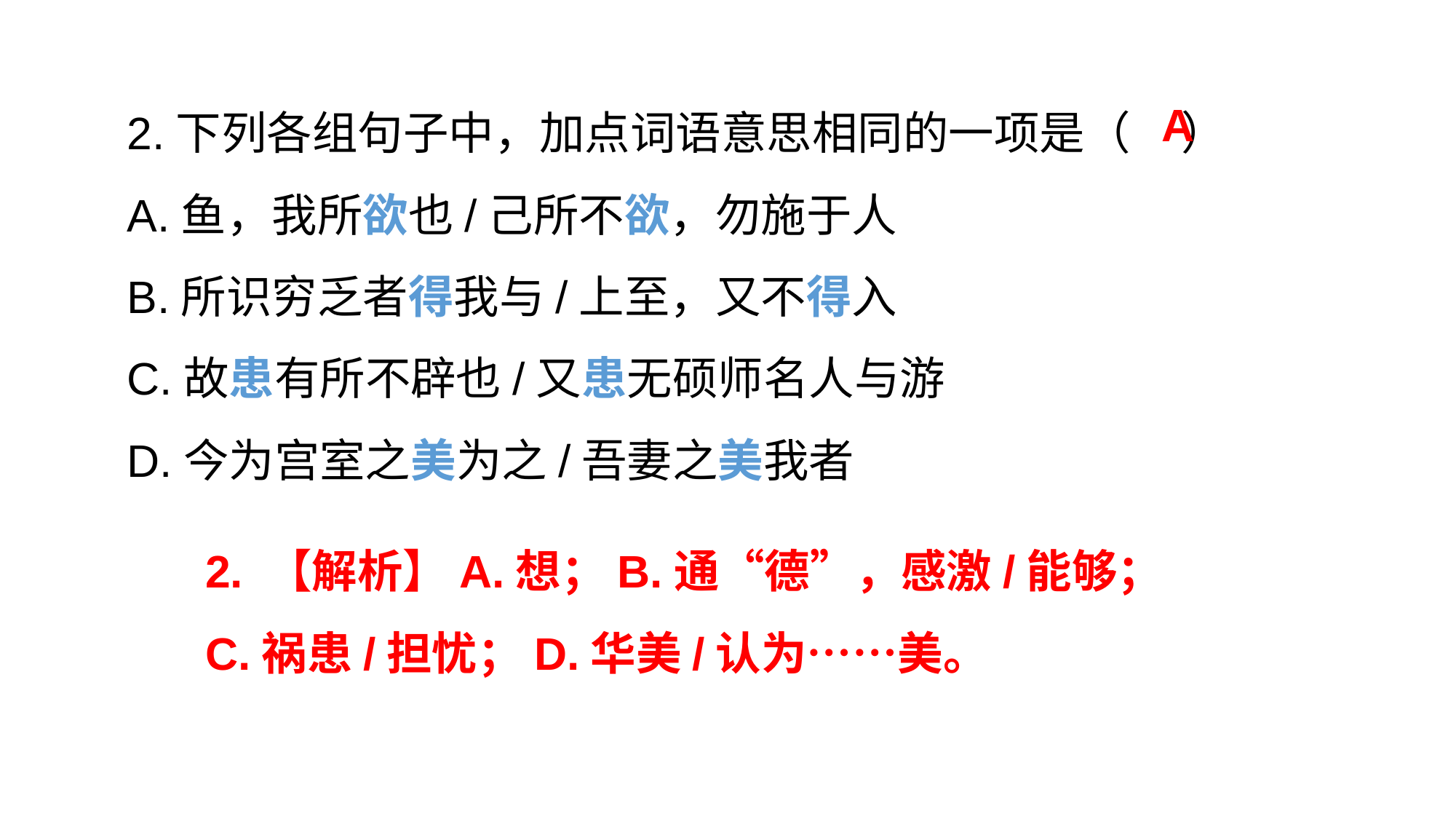

2.下列各组句子中，加点词语意思相同的一项是（     ）
A.鱼，我所欲也/己所不欲，勿施于人
B.所识穷乏者得我与/上至，又不得入
C.故患有所不辟也/又患无硕师名人与游
D.今为宫室之美为之/吾妻之美我者

A
2. 【解析】A.想；B.通“德”，感激/能够；
C.祸患/担忧；D.华美/认为……美。